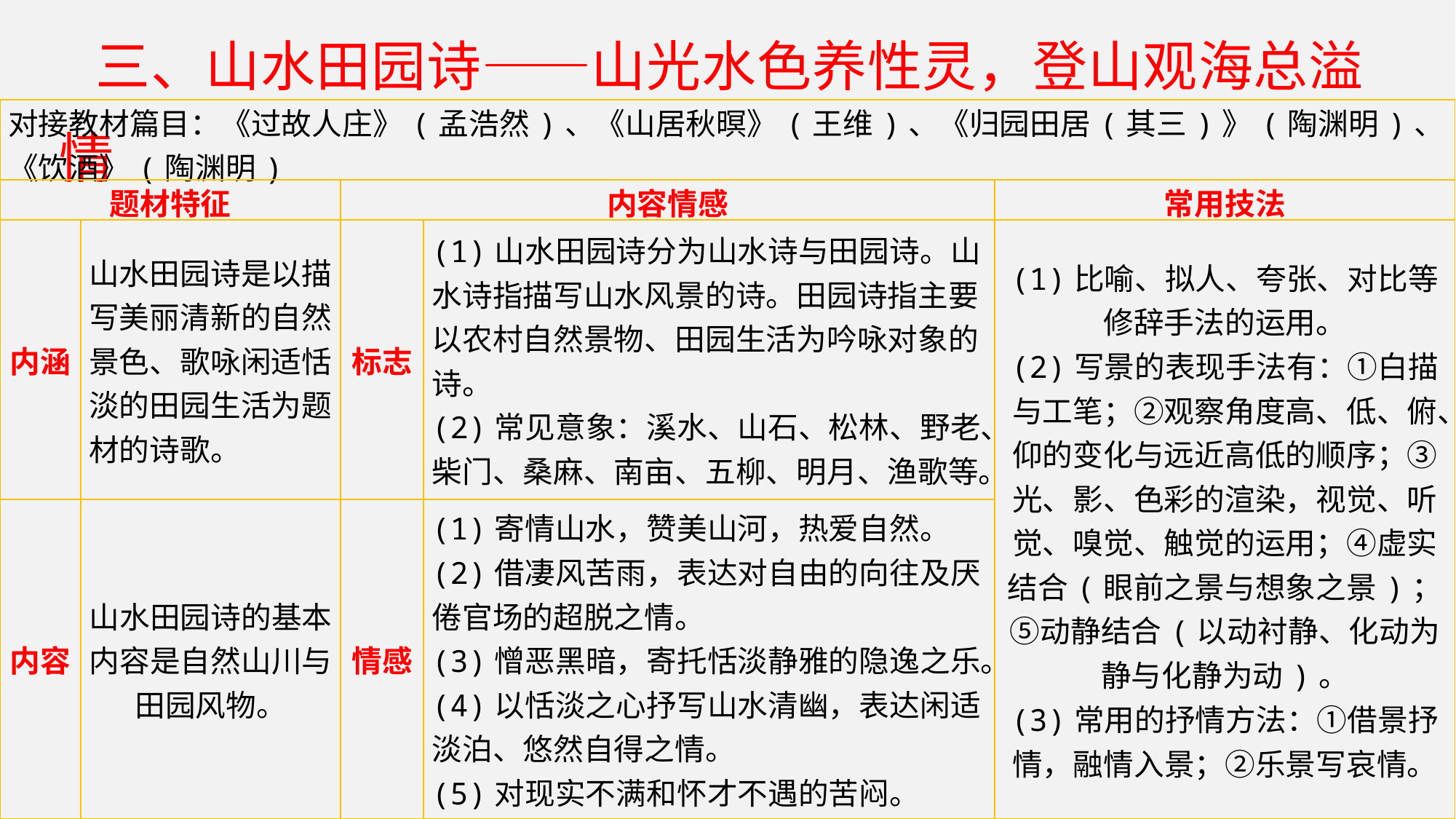

三、山水田园诗——山光水色养性灵，登山观海总溢情
| 对接教材篇目：《过故人庄》(孟浩然)、《山居秋暝》(王维)、《归园田居(其三)》(陶渊明)、《饮酒》(陶渊明) |  |  |  |  |
| --- | --- | --- | --- | --- |
| 题材特征 |  | 内容情感 |  | 常用技法 |
| 内涵 | 山水田园诗是以描写美丽清新的自然景色、歌咏闲适恬淡的田园生活为题材的诗歌。 | 标志 | (1)山水田园诗分为山水诗与田园诗。山水诗指描写山水风景的诗。田园诗指主要以农村自然景物、田园生活为吟咏对象的诗。 (2)常见意象：溪水、山石、松林、野老、柴门、桑麻、南亩、五柳、明月、渔歌等。 | (1)比喻、拟人、夸张、对比等修辞手法的运用。 (2)写景的表现手法有：①白描与工笔；②观察角度高、低、俯、仰的变化与远近高低的顺序；③光、影、色彩的渲染，视觉、听觉、嗅觉、触觉的运用；④虚实结合(眼前之景与想象之景)；⑤动静结合(以动衬静、化动为静与化静为动)。 (3)常用的抒情方法：①借景抒情，融情入景；②乐景写哀情。 |
| 内容 | 山水田园诗的基本内容是自然山川与田园风物。 | 情感 | (1)寄情山水，赞美山河，热爱自然。 (2)借凄风苦雨，表达对自由的向往及厌倦官场的超脱之情。 (3)憎恶黑暗，寄托恬淡静雅的隐逸之乐。 (4)以恬淡之心抒写山水清幽，表达闲适淡泊、悠然自得之情。 (5)对现实不满和怀才不遇的苦闷。 |  |